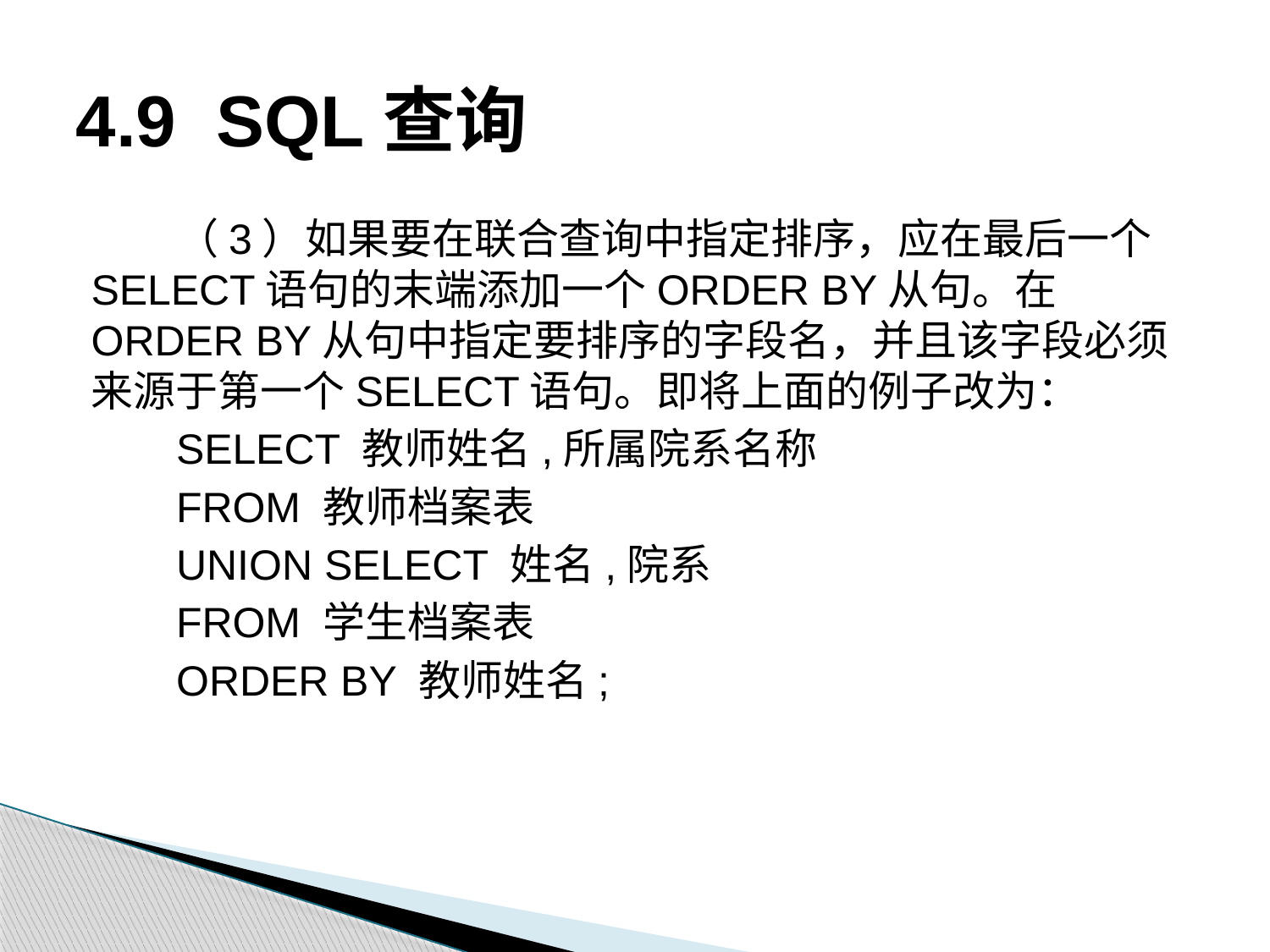

# 4.9  SQL查询
（3）如果要在联合查询中指定排序，应在最后一个SELECT语句的末端添加一个ORDER BY从句。在ORDER BY从句中指定要排序的字段名，并且该字段必须来源于第一个SELECT语句。即将上面的例子改为：
SELECT 教师姓名,所属院系名称
FROM 教师档案表
UNION SELECT 姓名,院系
FROM 学生档案表
ORDER BY 教师姓名;